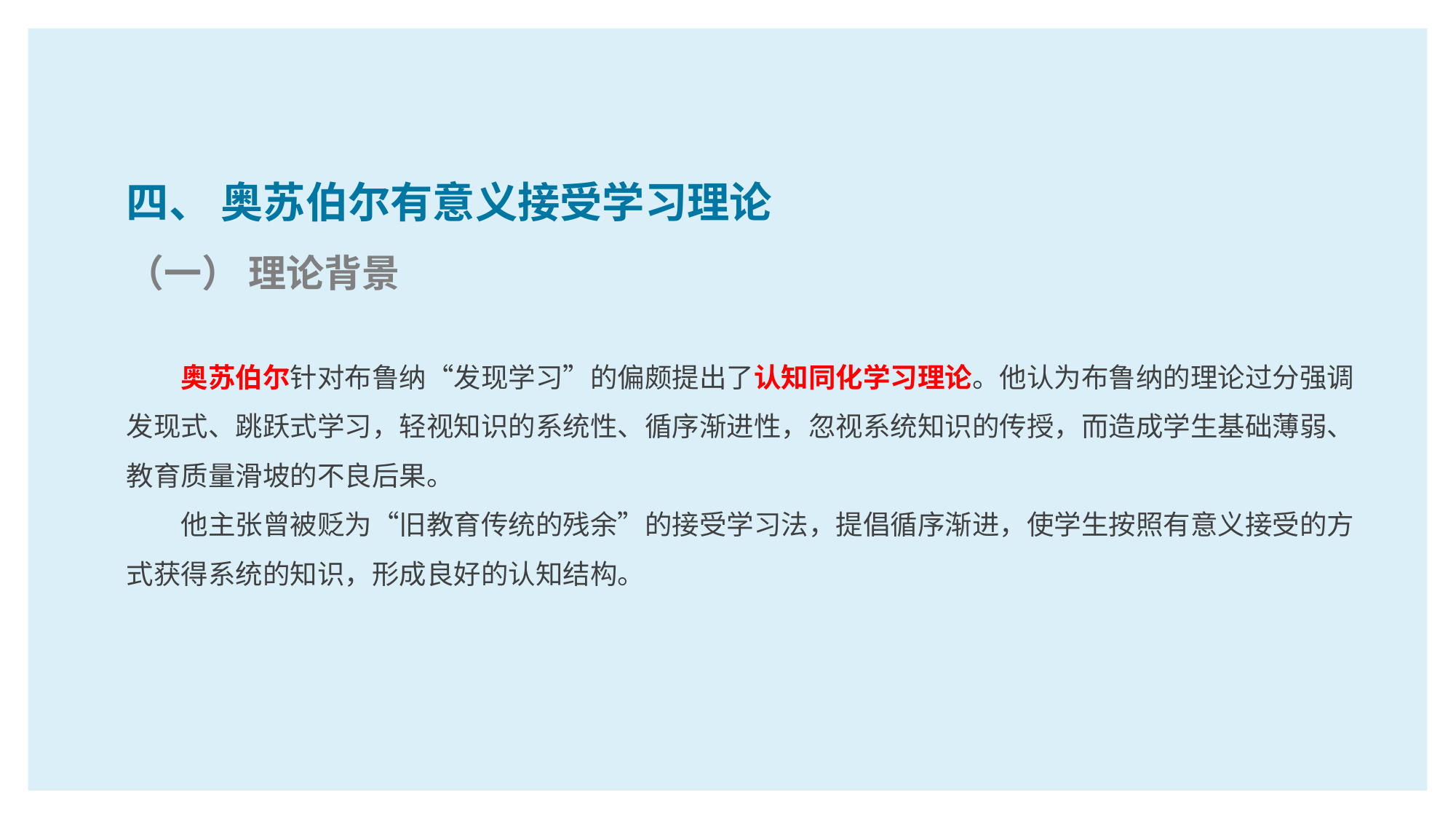

四、 奥苏伯尔有意义接受学习理论
（一） 理论背景

奥苏伯尔针对布鲁纳“发现学习”的偏颇提出了认知同化学习理论。他认为布鲁纳的理论过分强调发现式、跳跃式学习，轻视知识的系统性、循序渐进性，忽视系统知识的传授，而造成学生基础薄弱、教育质量滑坡的不良后果。
他主张曾被贬为“旧教育传统的残余”的接受学习法，提倡循序渐进，使学生按照有意义接受的方式获得系统的知识，形成良好的认知结构。